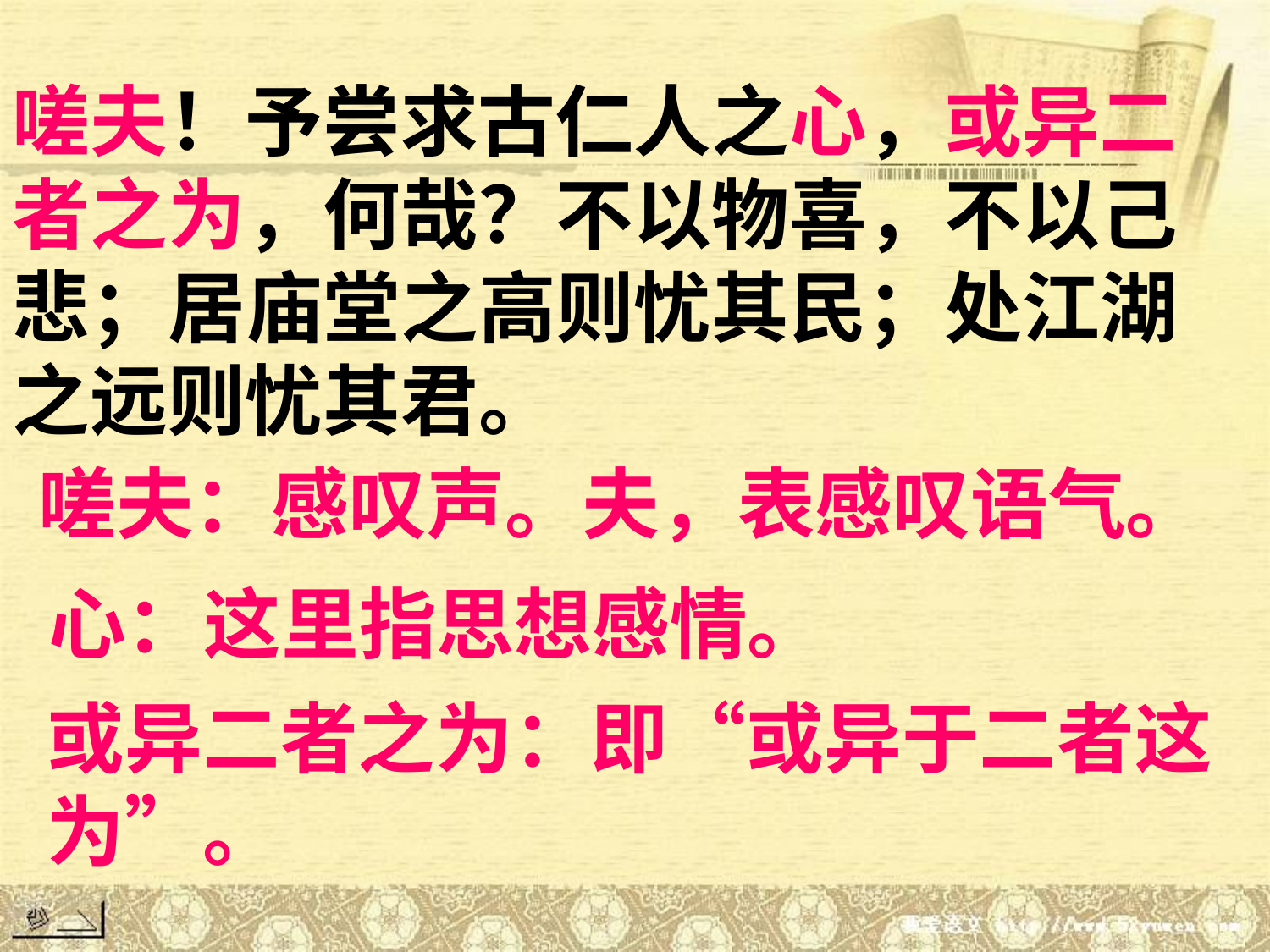

嗟夫！予尝求古仁人之心，或异二者之为，何哉？不以物喜，不以己悲；居庙堂之高则忧其民；处江湖之远则忧其君。
嗟夫：感叹声。夫，表感叹语气。
心：这里指思想感情。
或异二者之为：即“或异于二者这为”。